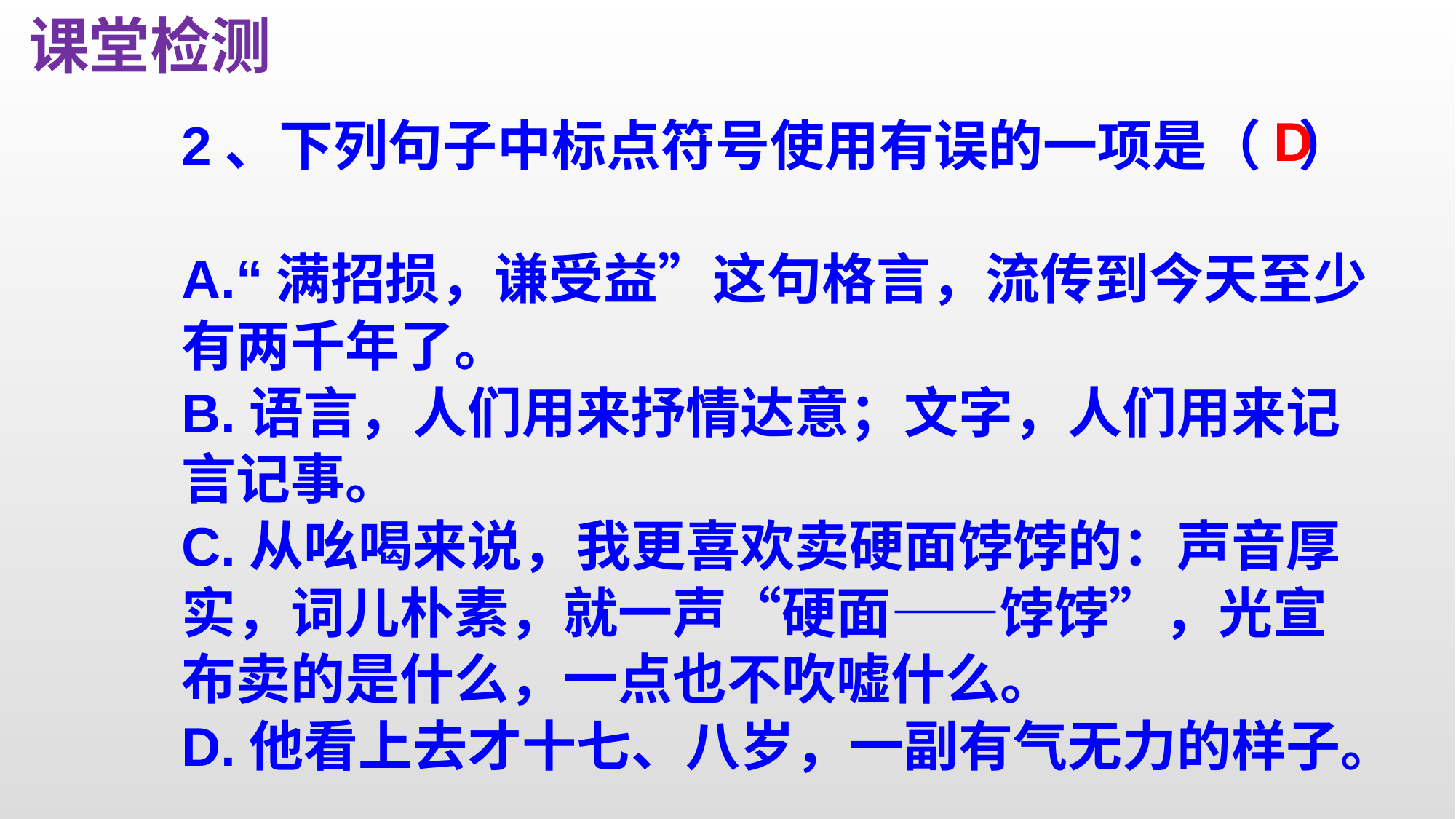

课堂检测
2、下列句子中标点符号使用有误的一项是（   ）

A.“满招损，谦受益”这句格言，流传到今天至少有两千年了。
B.语言，人们用来抒情达意；文字，人们用来记言记事。
C.从吆喝来说，我更喜欢卖硬面饽饽的：声音厚实，词儿朴素，就一声“硬面——饽饽”，光宣布卖的是什么，一点也不吹嘘什么。
D.他看上去才十七、八岁，一副有气无力的样子。
D